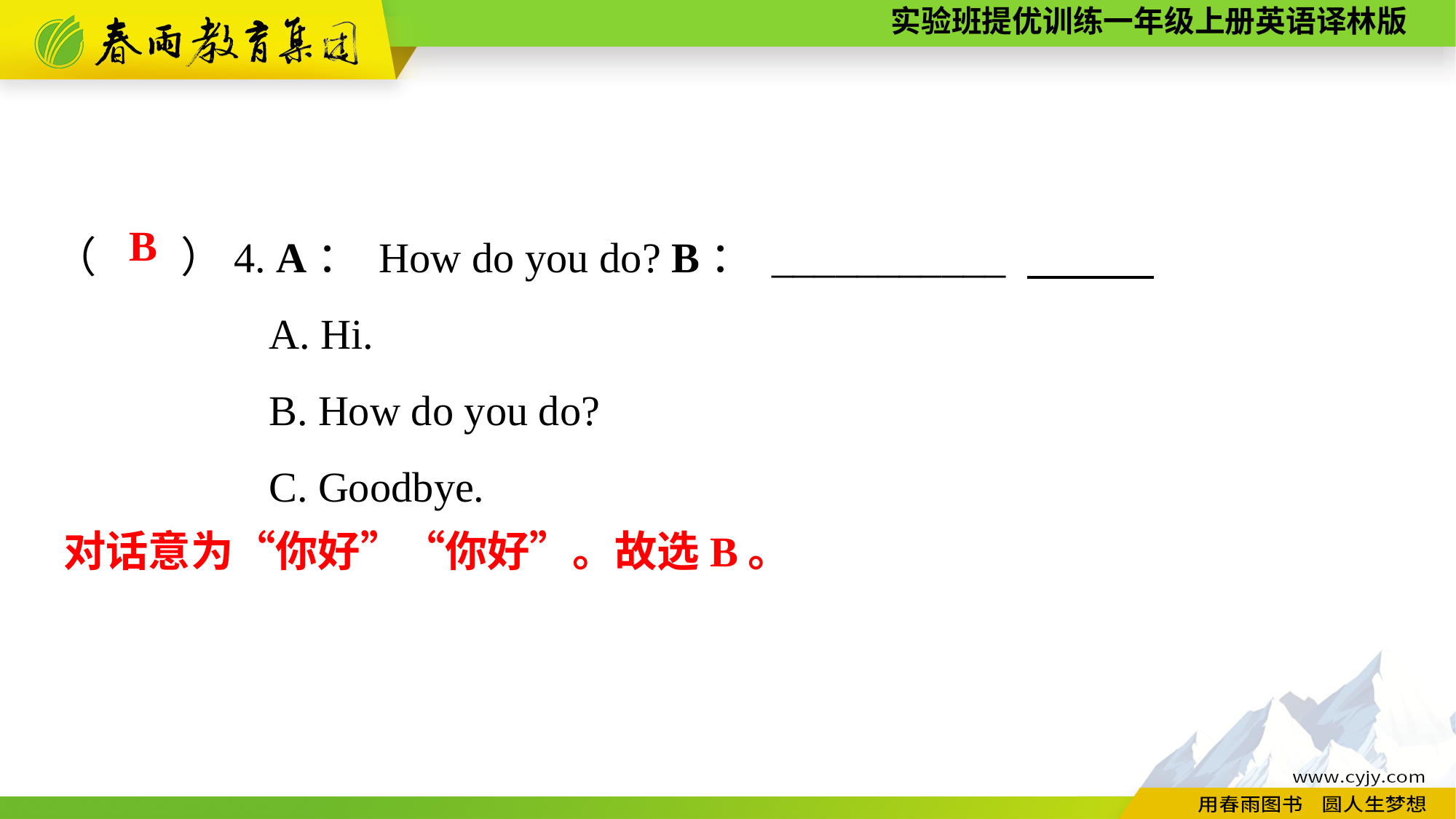

（　　）4. A： How do you do? B： ___________
A. Hi.
B. How do you do?
C. Goodbye.
B
对话意为“你好”“你好”。故选B。